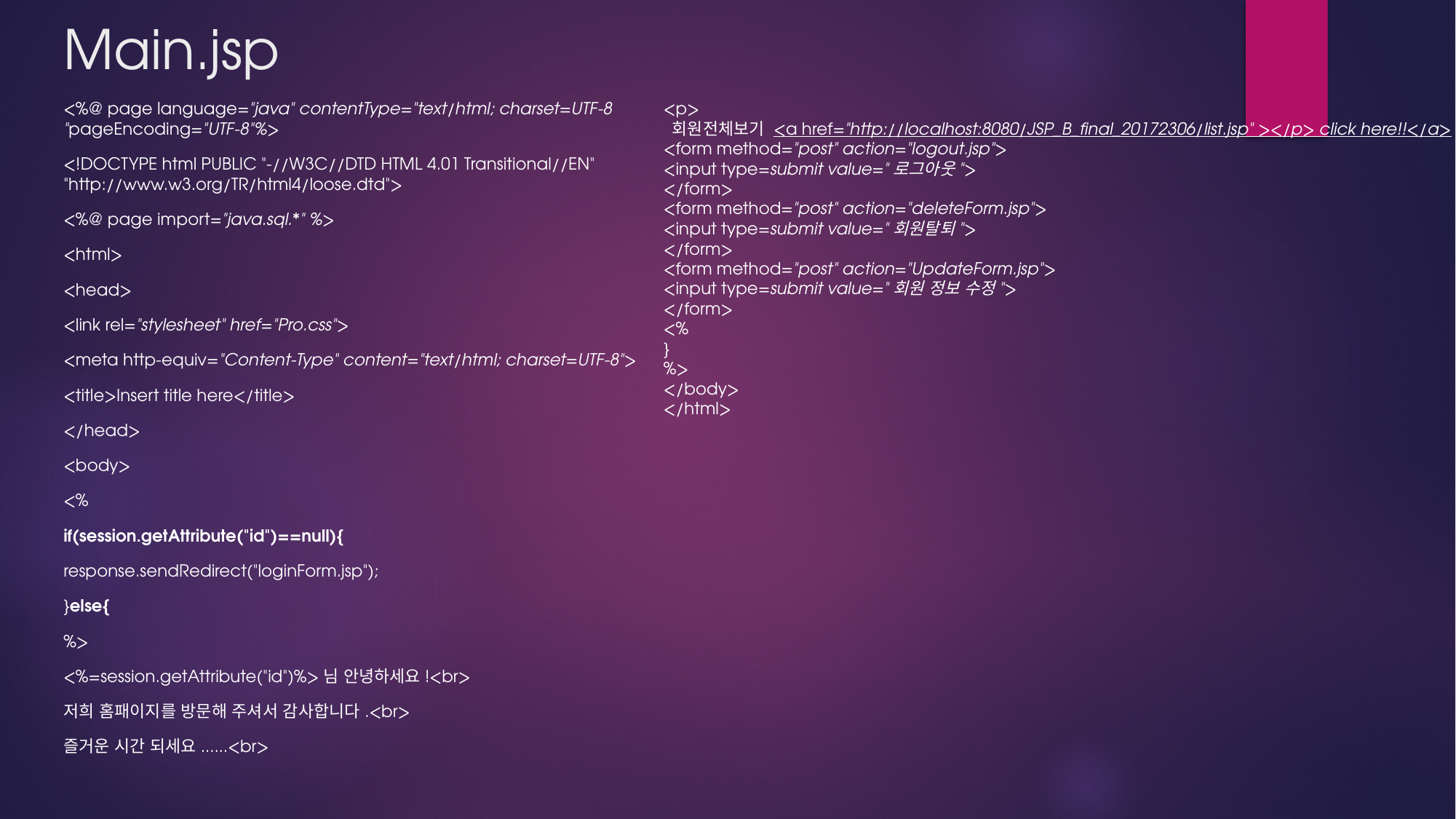

# Main.jsp
<%@ page language="java" contentType="text/html; charset=UTF-8 "pageEncoding="UTF-8"%>
<!DOCTYPE html PUBLIC "-//W3C//DTD HTML 4.01 Transitional//EN" "http://www.w3.org/TR/html4/loose.dtd">
<%@ page import="java.sql.*" %>
<html>
<head>
<link rel="stylesheet" href="Pro.css">
<meta http-equiv="Content-Type" content="text/html; charset=UTF-8">
<title>Insert title here</title>
</head>
<body>
<%
if(session.getAttribute("id")==null){
response.sendRedirect("loginForm.jsp");
}else{
%>
<%=session.getAttribute("id")%>님 안녕하세요!<br>
저희 홈패이지를 방문해 주셔서 감사합니다.<br>
즐거운 시간 되세요......<br>
<p>
 회원전체보기 <a href="http://localhost:8080/JSP_B_final_20172306/list.jsp" ></p> click here!!</a>
<form method="post" action="logout.jsp">
<input type=submit value="로그아웃">
</form>
<form method="post" action="deleteForm.jsp">
<input type=submit value="회원탈퇴">
</form>
<form method="post" action="UpdateForm.jsp">
<input type=submit value="회원 정보 수정">
</form>
<%
}
%>
</body>
</html>